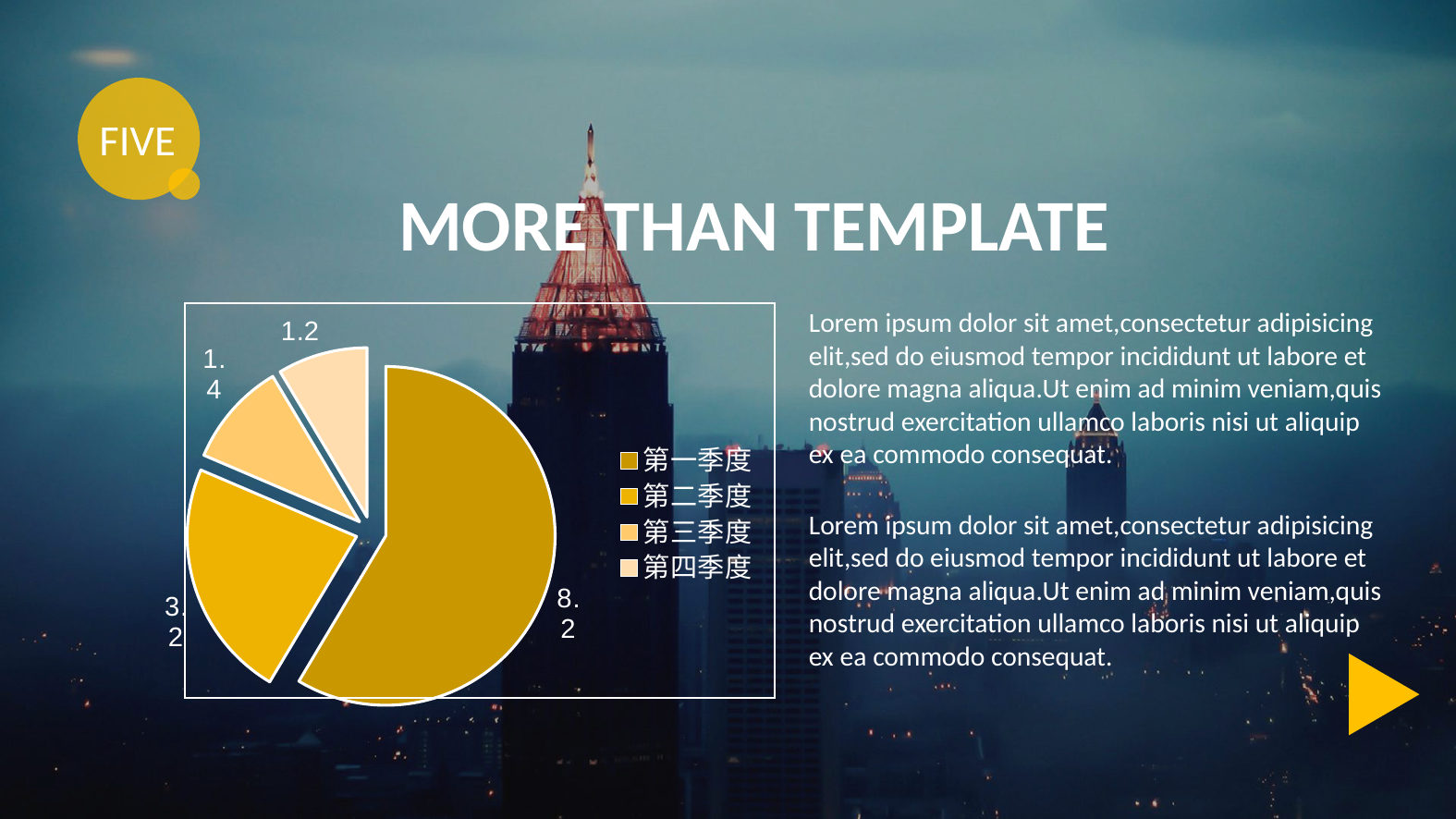

FIVE

MORE THAN TEMPLATE
Lorem ipsum dolor sit amet,consectetur adipisicing elit,sed do eiusmod tempor incididunt ut labore et dolore magna aliqua.Ut enim ad minim veniam,quis nostrud exercitation ullamco laboris nisi ut aliquip ex ea commodo consequat.

### Chart

| Category | 销售额 |
|---|---|
| 第一季度 | 8.200000000000001 |
| 第二季度 | 3.2 |
| 第三季度 | 1.4 |
| 第四季度 | 1.2 |
Lorem ipsum dolor sit amet,consectetur adipisicing elit,sed do eiusmod tempor incididunt ut labore et dolore magna aliqua.Ut enim ad minim veniam,quis nostrud exercitation ullamco laboris nisi ut aliquip ex ea commodo consequat.